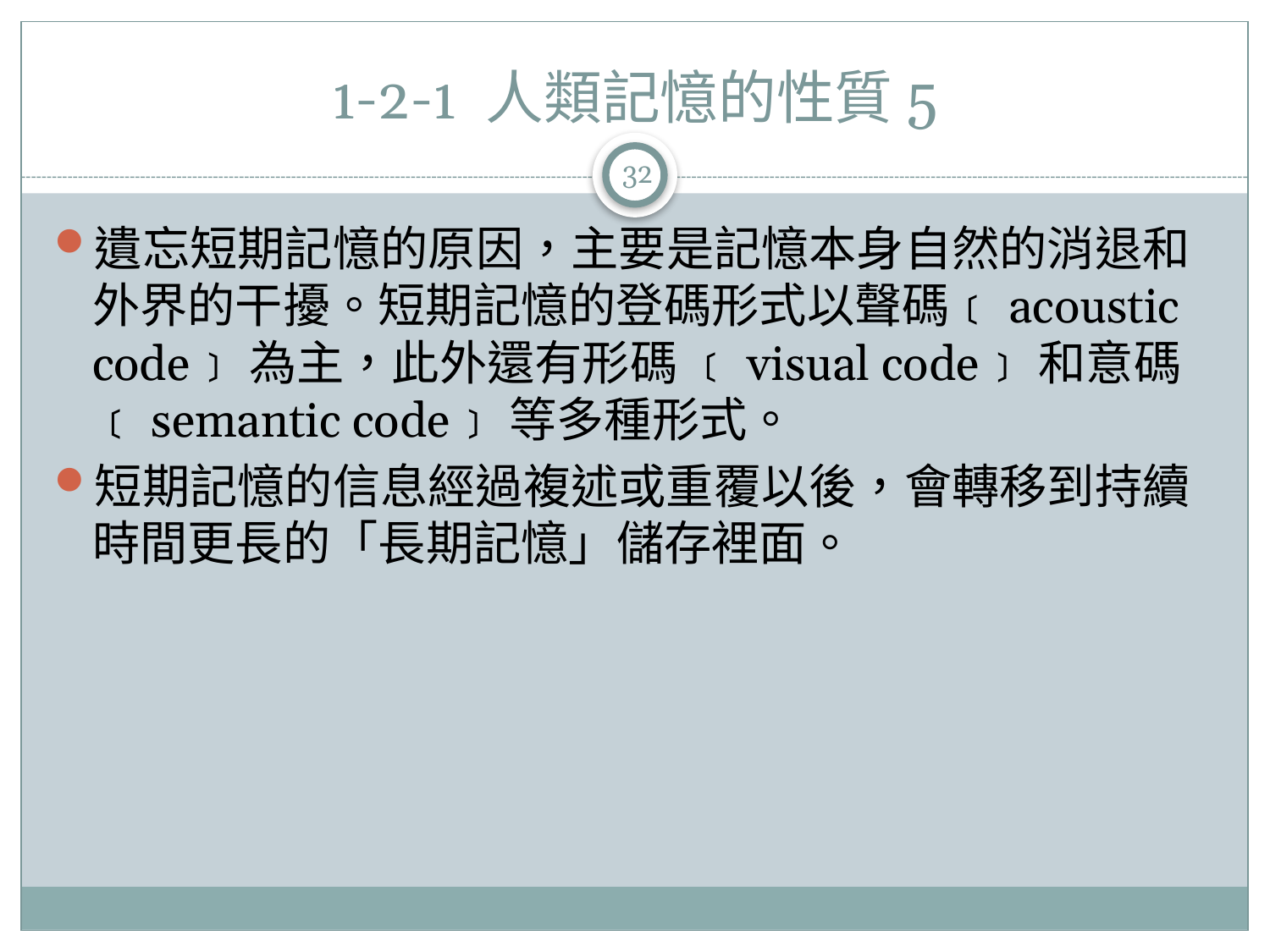

# 1-2-1 人類記憶的性質5
32
遺忘短期記憶的原因，主要是記憶本身自然的消退和外界的干擾。短期記憶的登碼形式以聲碼﹝acoustic code﹞為主，此外還有形碼 ﹝visual code﹞和意碼 ﹝semantic code﹞等多種形式。
短期記憶的信息經過複述或重覆以後，會轉移到持續時間更長的「長期記憶」儲存裡面。